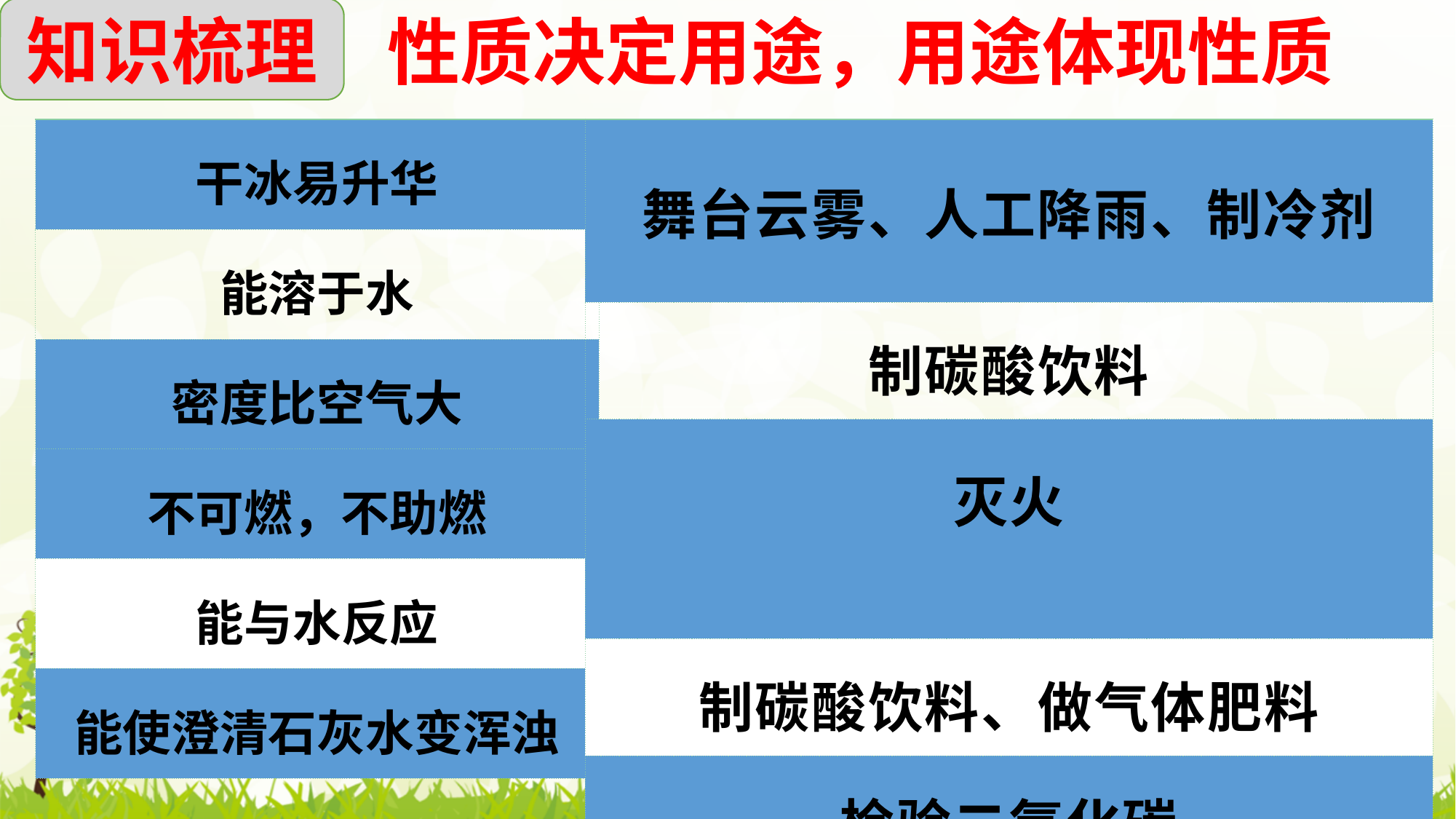

知识梳理
性质决定用途，用途体现性质
| 干冰易升华 |
| --- |
| 能溶于水 |
| 密度比空气大 |
| 不可燃，不助燃 |
| 能与水反应 |
| 能使澄清石灰水变浑浊 |
| 舞台云雾、人工降雨、制冷剂 |
| --- |
| 制碳酸饮料 |
| 灭火 |
| 制碳酸饮料、做气体肥料 |
| 检验二氧化碳 |